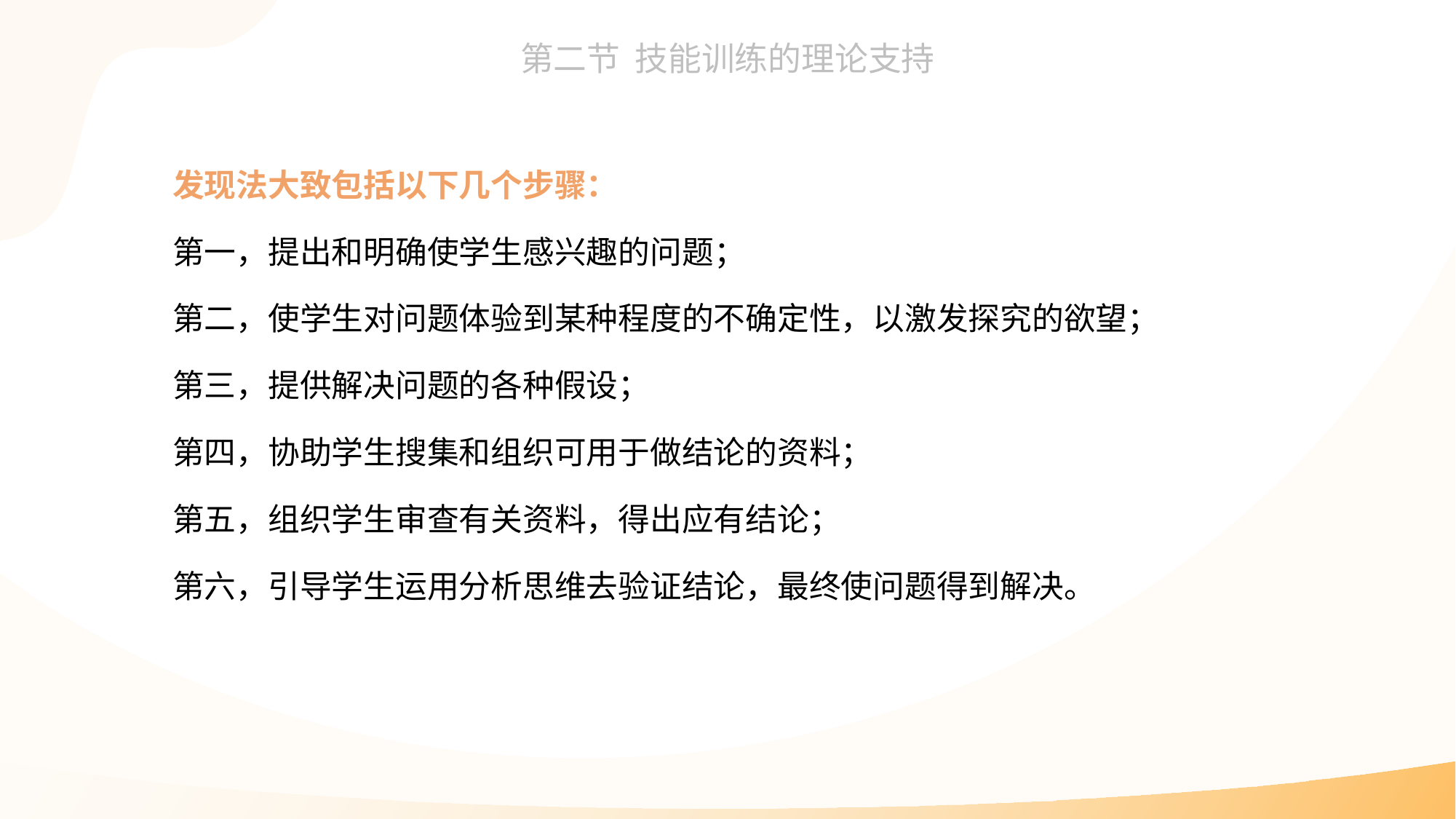

发现法大致包括以下几个步骤：
第一，提出和明确使学生感兴趣的问题；
第二，使学生对问题体验到某种程度的不确定性，以激发探究的欲望；
第三，提供解决问题的各种假设；
第四，协助学生搜集和组织可用于做结论的资料；
第五，组织学生审查有关资料，得出应有结论；
第六，引导学生运用分析思维去验证结论，最终使问题得到解决。